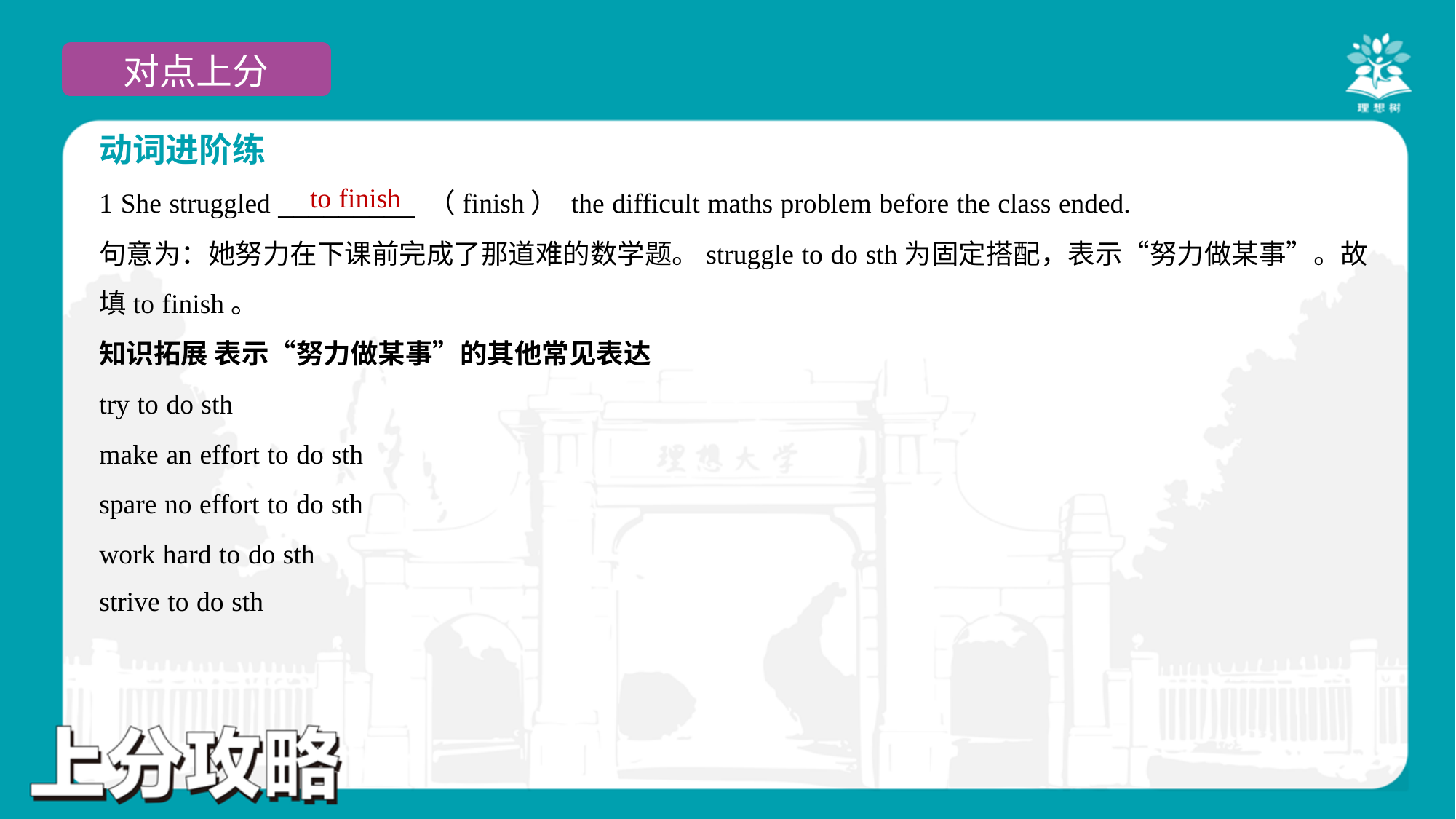

动词进阶练
to finish
1 She struggled _________ （finish） the difficult maths problem before the class ended.
句意为：她努力在下课前完成了那道难的数学题。struggle to do sth为固定搭配，表示“努力做某事”。故
填to finish。
知识拓展 表示“努力做某事”的其他常见表达
try to do sth
make an effort to do sth
spare no effort to do sth
work hard to do sth
strive to do sth